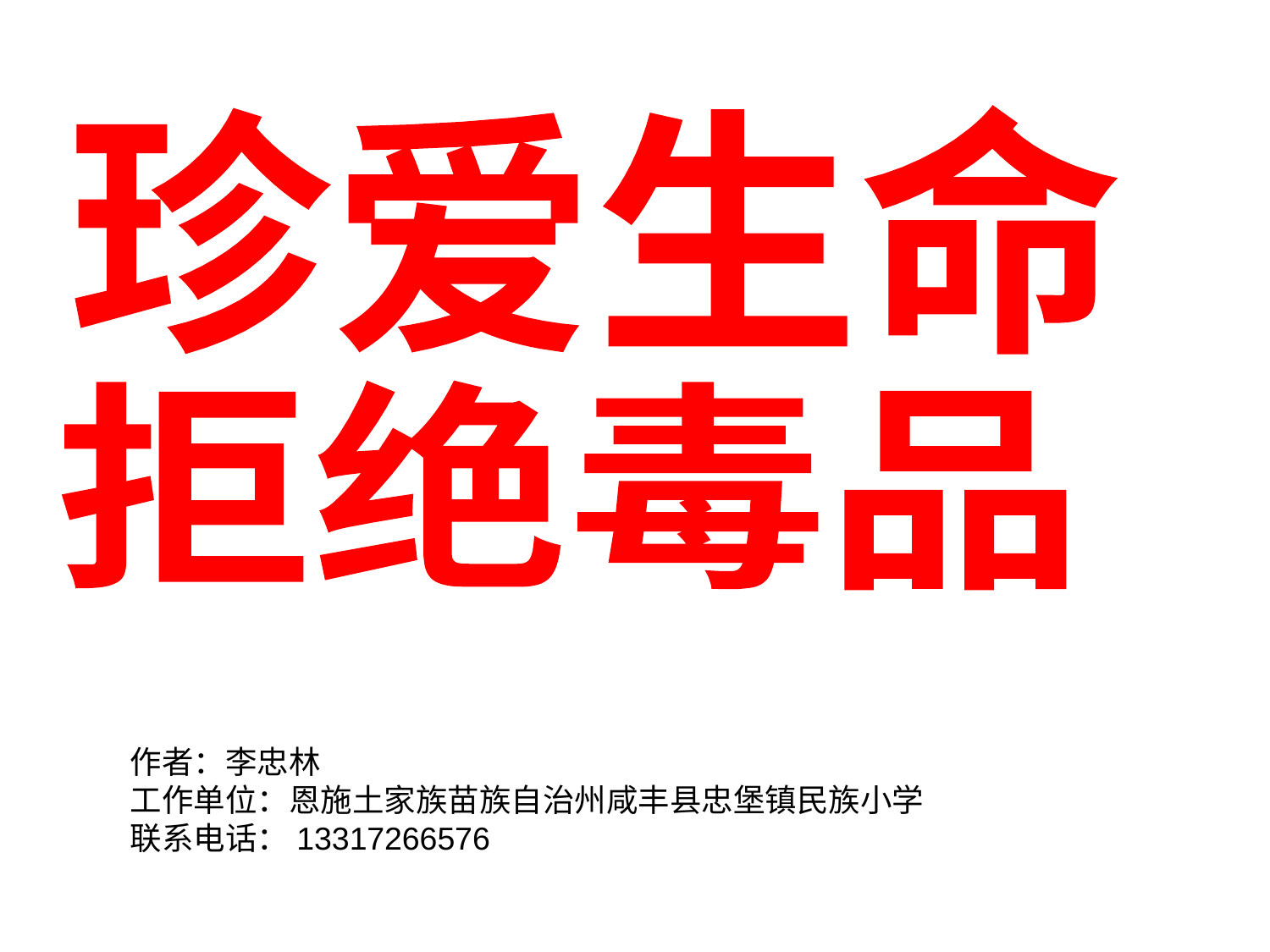

珍爱生命
拒绝毒品
作者：李忠林
工作单位：恩施土家族苗族自治州咸丰县忠堡镇民族小学
联系电话：13317266576